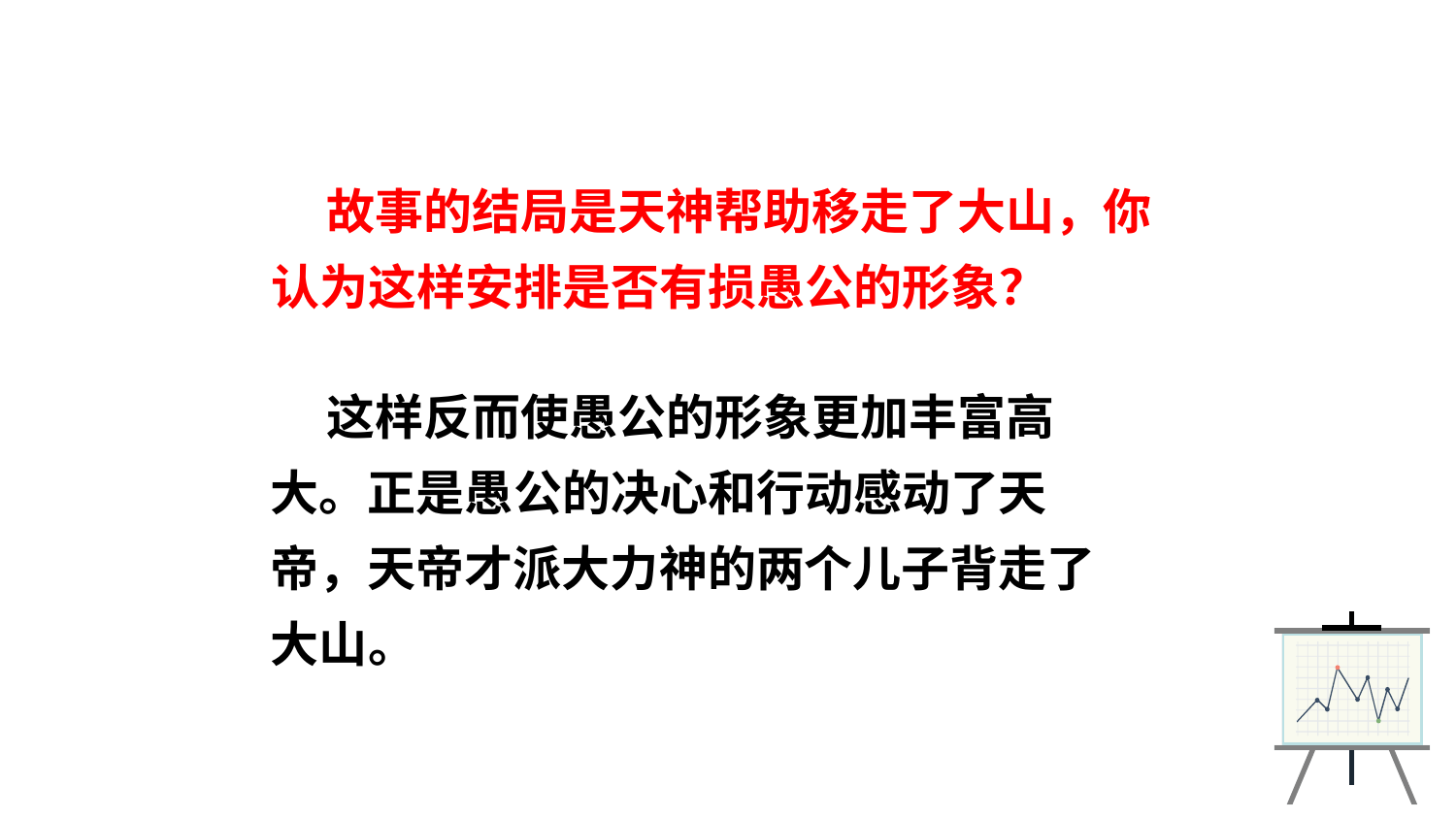

故事的结局是天神帮助移走了大山，你认为这样安排是否有损愚公的形象？
    这样反而使愚公的形象更加丰富高大。正是愚公的决心和行动感动了天帝，天帝才派大力神的两个儿子背走了大山。